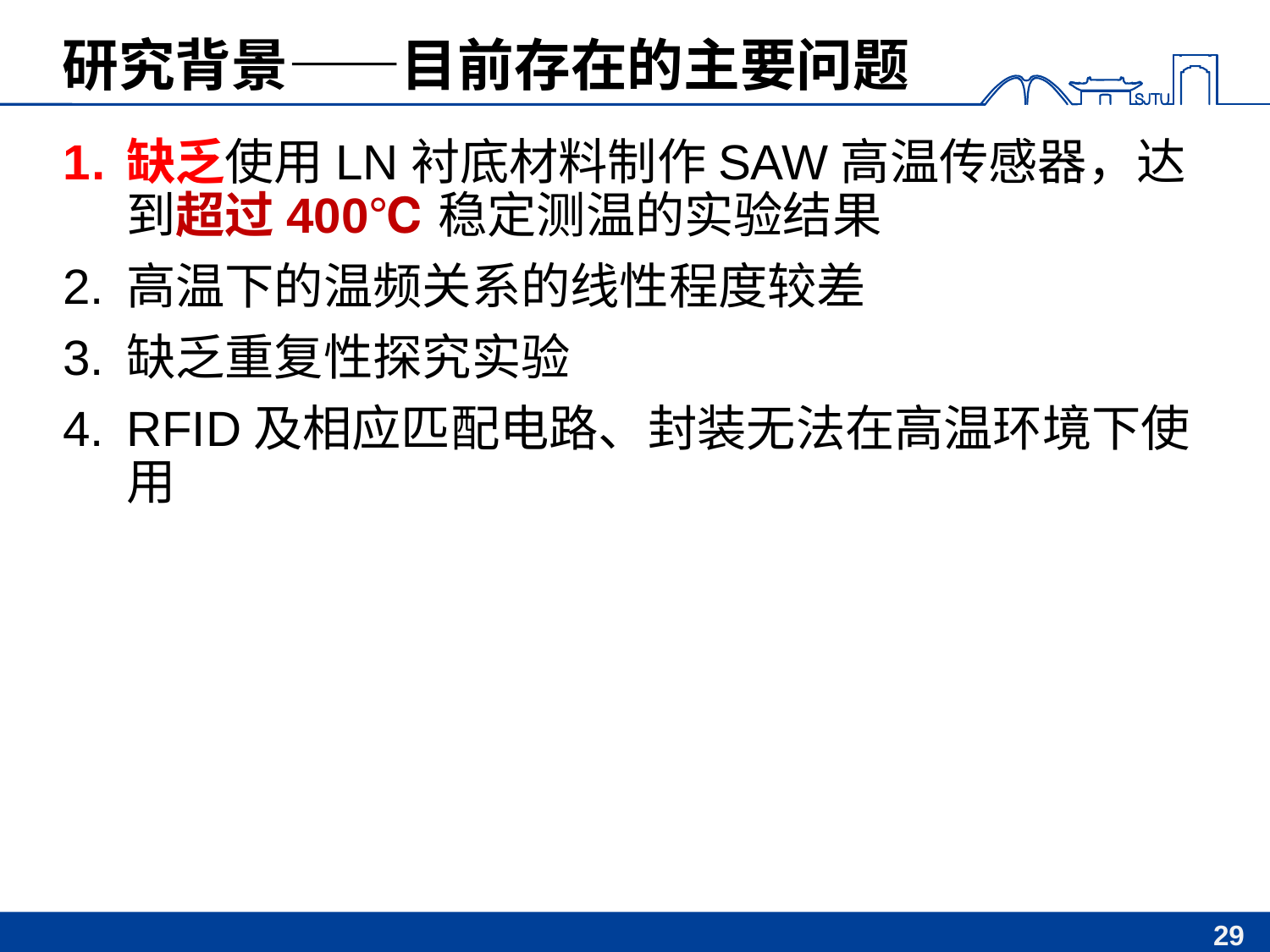

# 研究背景——目前存在的主要问题
缺乏使用LN衬底材料制作SAW高温传感器，达到超过400℃稳定测温的实验结果
高温下的温频关系的线性程度较差
缺乏重复性探究实验
RFID及相应匹配电路、封装无法在高温环境下使用